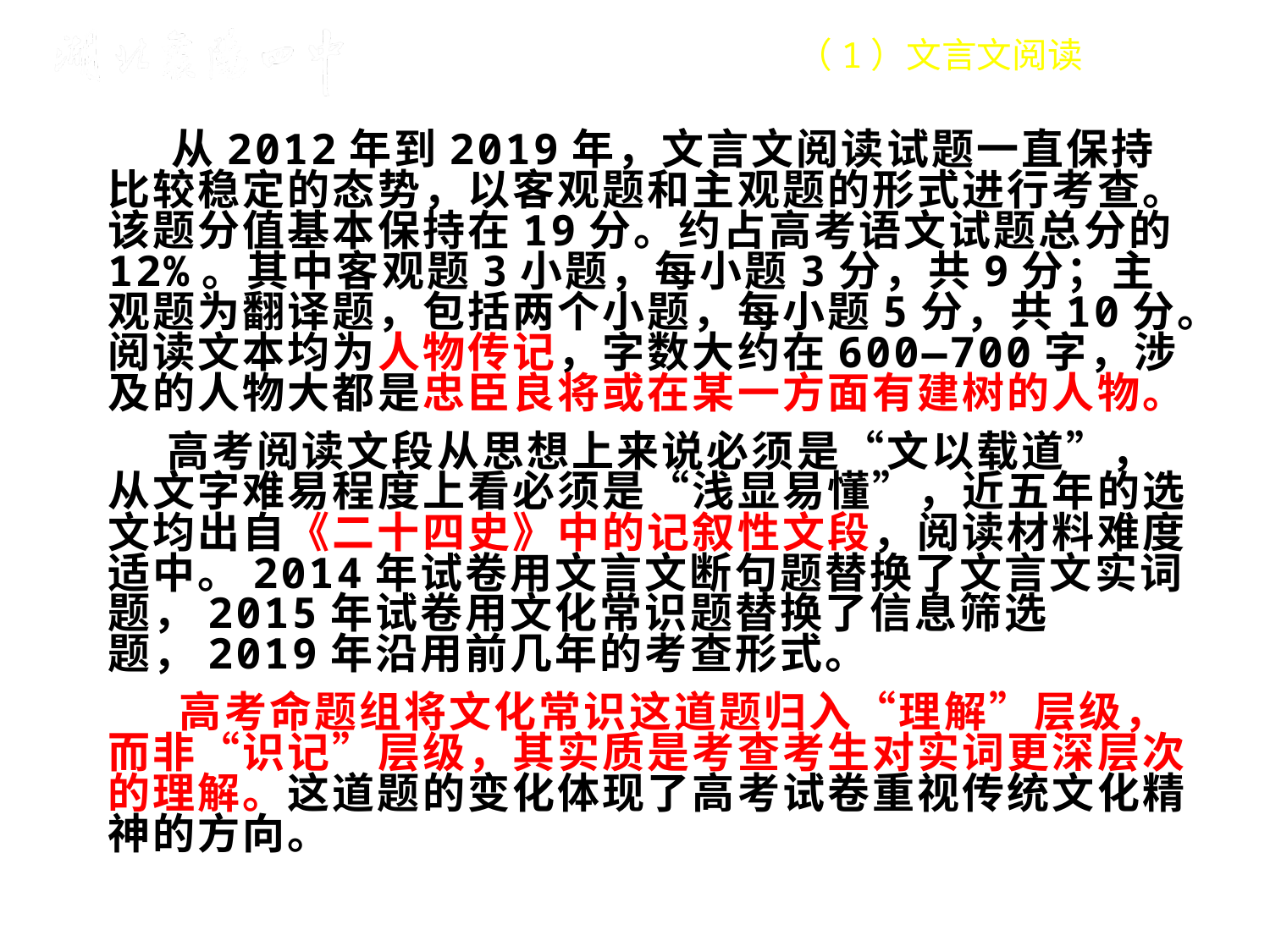

（1）文言文阅读
         从2012年到2019年，文言文阅读试题一直保持比较稳定的态势，以客观题和主观题的形式进行考查。该题分值基本保持在19分。约占高考语文试题总分的12%。其中客观题3小题，每小题3分，共9分；主观题为翻译题，包括两个小题，每小题5分，共10分。阅读文本均为人物传记，字数大约在600—700字，涉及的人物大都是忠臣良将或在某一方面有建树的人物。
      高考阅读文段从思想上来说必须是“文以载道”，从文字难易程度上看必须是“浅显易懂”，近五年的选文均出自《二十四史》中的记叙性文段，阅读材料难度适中。2014年试卷用文言文断句题替换了文言文实词题，2015年试卷用文化常识题替换了信息筛选题，2019年沿用前几年的考查形式。
       高考命题组将文化常识这道题归入“理解”层级，而非“识记”层级，其实质是考查考生对实词更深层次的理解。这道题的变化体现了高考试卷重视传统文化精神的方向。